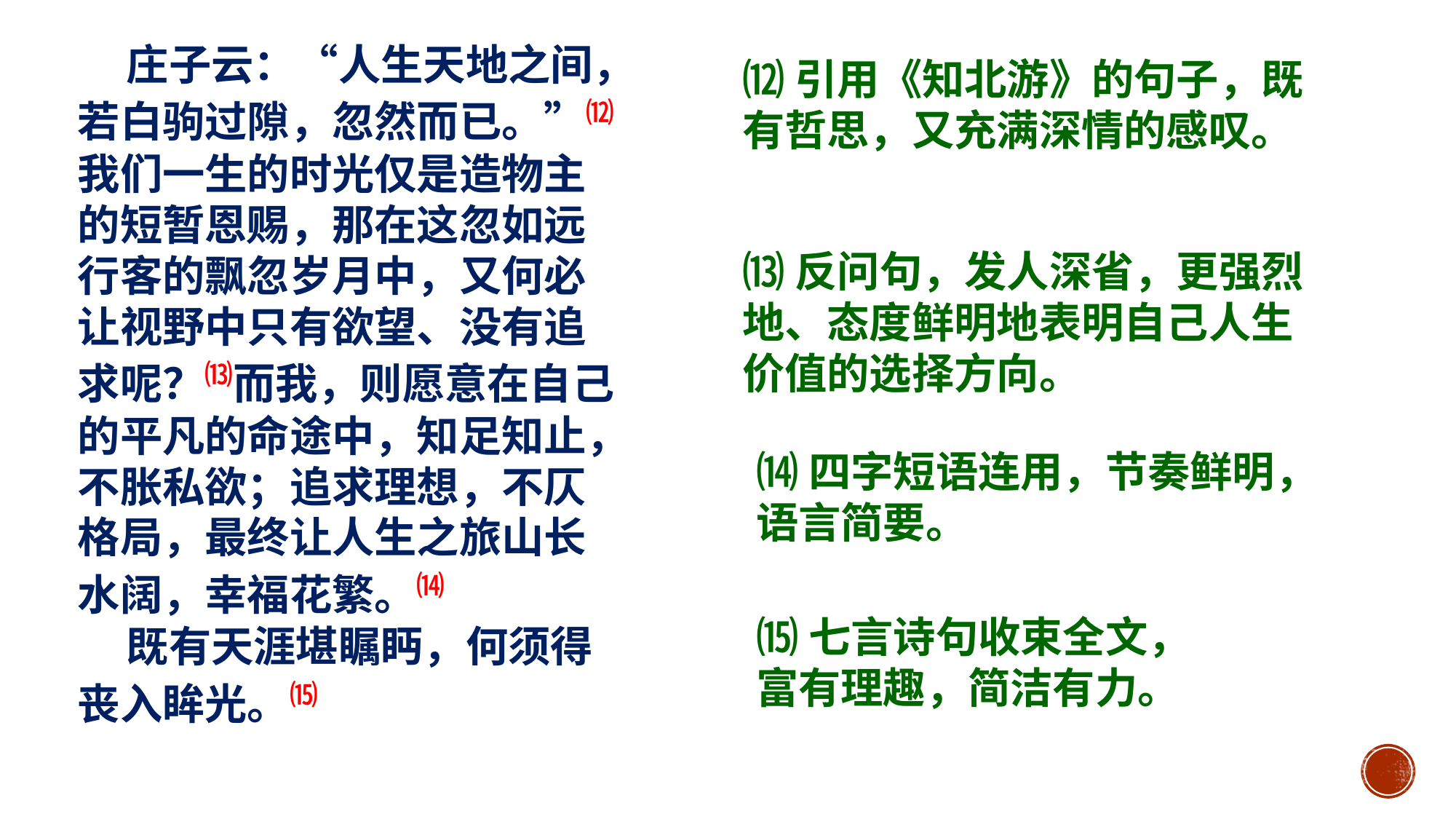

庄子云：“人生天地之间，若白驹过隙，忽然而已。”⑿我们一生的时光仅是造物主的短暂恩赐，那在这忽如远行客的飘忽岁月中，又何必让视野中只有欲望、没有追求呢？⒀而我，则愿意在自己的平凡的命途中，知足知止，不胀私欲；追求理想，不仄格局，最终让人生之旅山长水阔，幸福花繁。⒁
    既有天涯堪瞩眄，何须得丧入眸光。⒂

⑿引用《知北游》的句子，既有哲思，又充满深情的感叹。
⒀反问句，发人深省，更强烈地、态度鲜明地表明自己人生价值的选择方向。
⒁四字短语连用，节奏鲜明，语言简要。

⒂七言诗句收束全文，富有理趣，简洁有力。